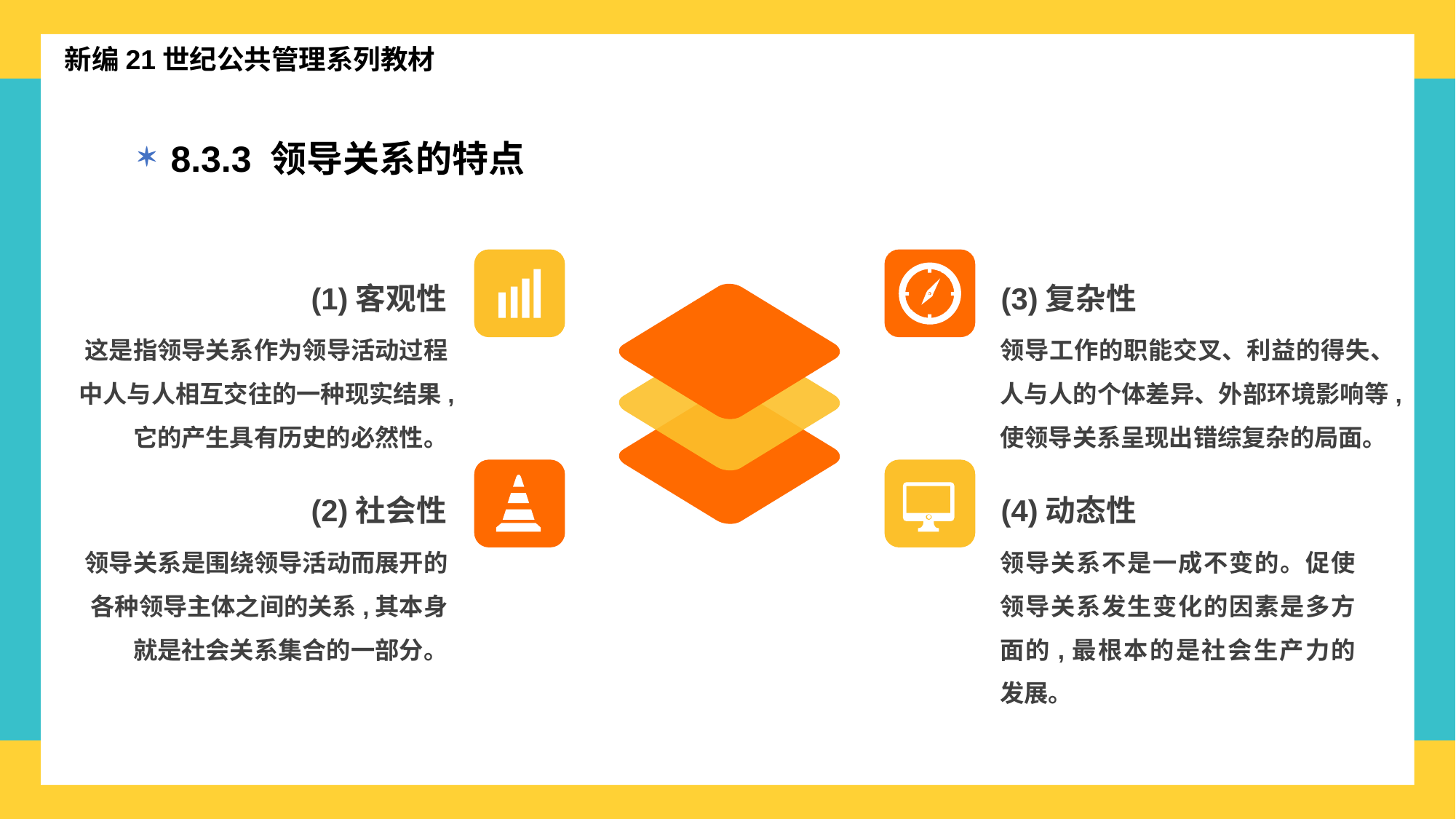

新编21世纪公共管理系列教材
8.3.3 领导关系的特点

(1)客观性
这是指领导关系作为领导活动过程中人与人相互交往的一种现实结果,它的产生具有历史的必然性。

(3)复杂性
领导工作的职能交叉、利益的得失、人与人的个体差异、外部环境影响等,使领导关系呈现出错综复杂的局面。

(2)社会性
领导关系是围绕领导活动而展开的各种领导主体之间的关系,其本身就是社会关系集合的一部分。

(4)动态性
领导关系不是一成不变的。促使领导关系发生变化的因素是多方面的,最根本的是社会生产力的发展。